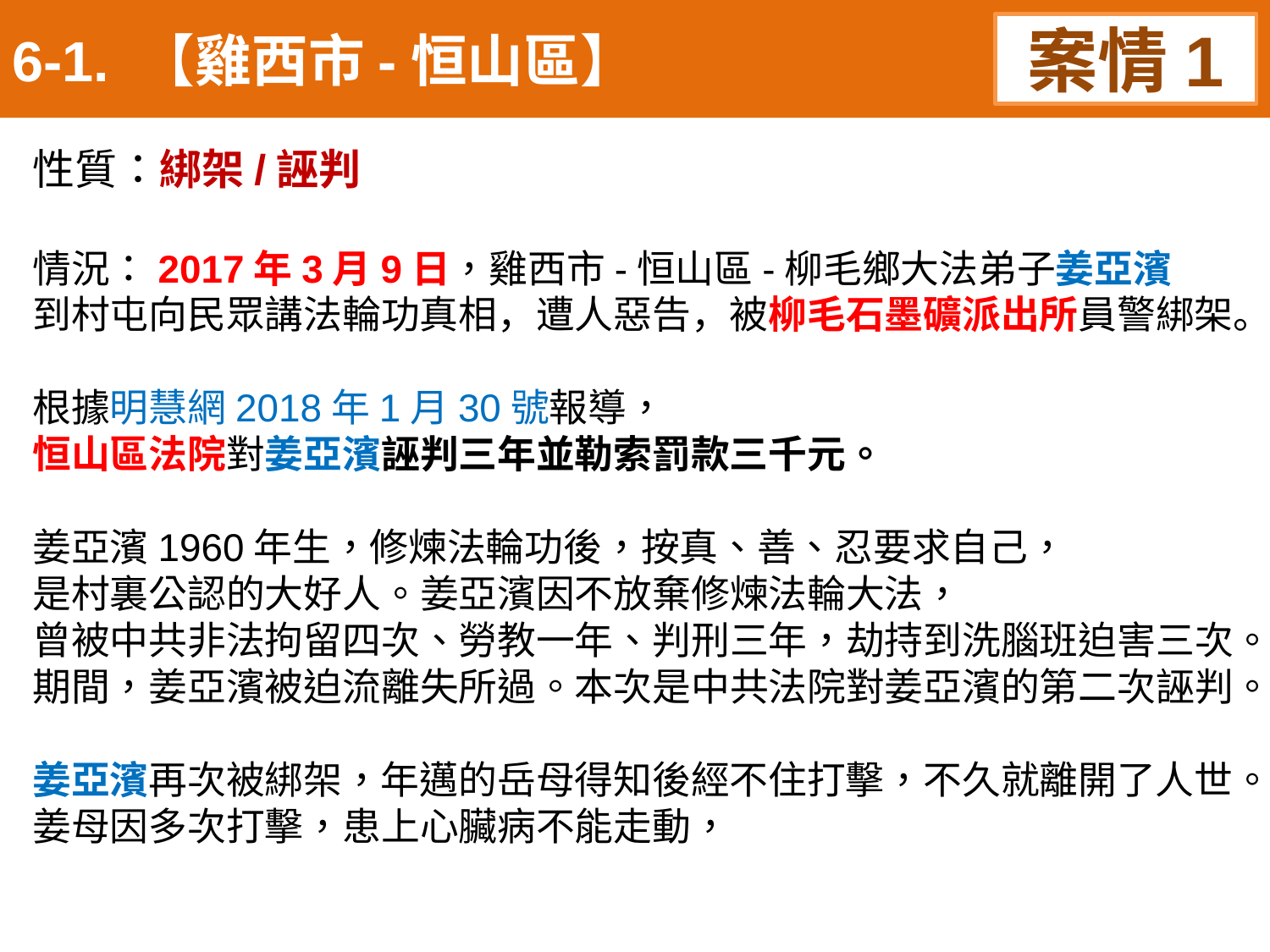

6-1. 【雞西市-恒山區】
案情1
性質：綁架/誣判

情況：2017年3月9日，雞西市-恒山區-柳毛鄉大法弟子姜亞濱
到村屯向民眾講法輪功真相，遭人惡告，被柳毛石墨礦派出所員警綁架。

根據明慧網2018年1月30號報導，
恒山區法院對姜亞濱誣判三年並勒索罰款三千元。

姜亞濱1960年生，修煉法輪功後，按真、善、忍要求自己，
是村裏公認的大好人。姜亞濱因不放棄修煉法輪大法，
曾被中共非法拘留四次、勞教一年、判刑三年，劫持到洗腦班迫害三次。期間，姜亞濱被迫流離失所過。本次是中共法院對姜亞濱的第二次誣判。

姜亞濱再次被綁架，年邁的岳母得知後經不住打擊，不久就離開了人世。姜母因多次打擊，患上心臟病不能走動，